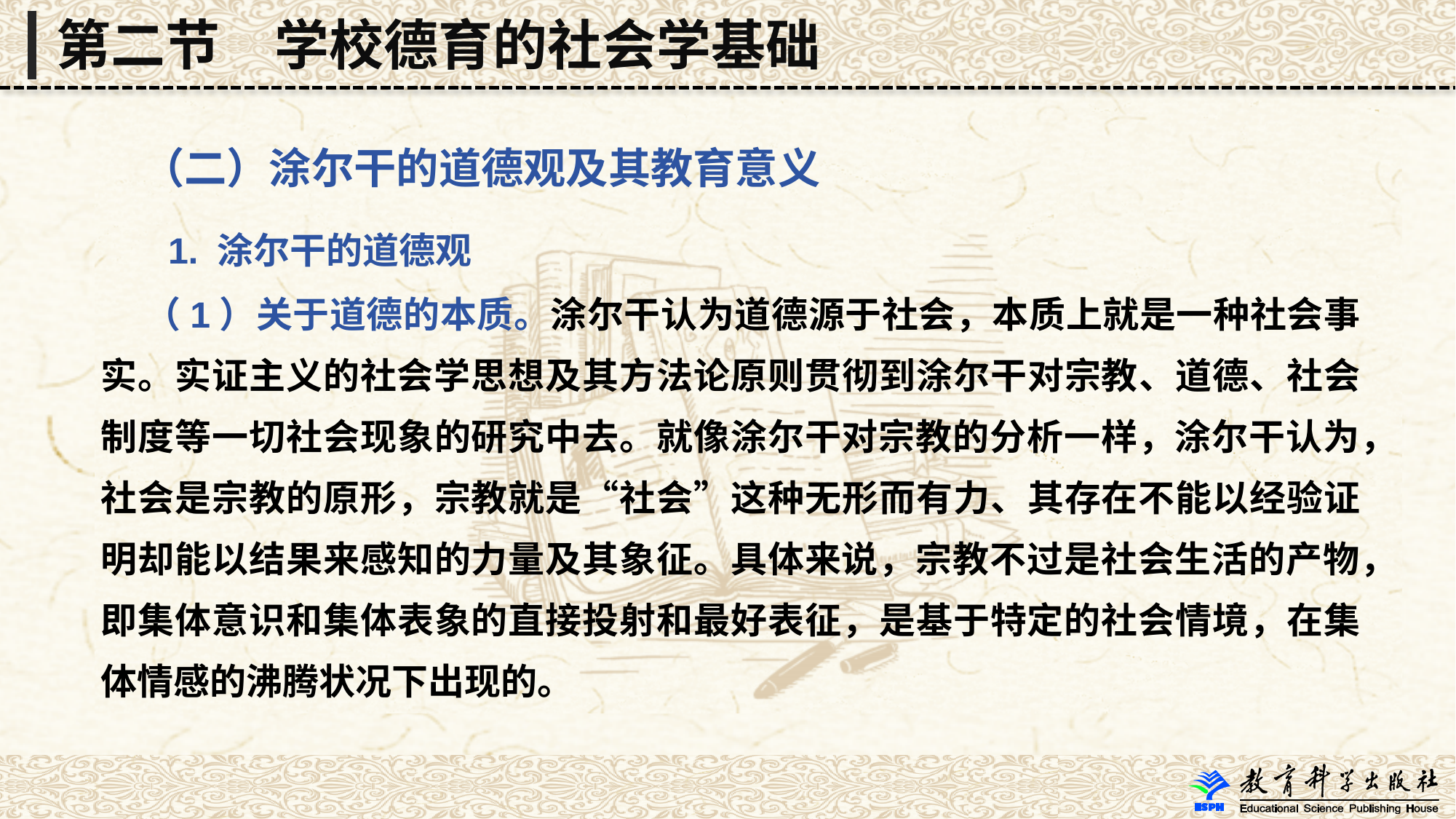

第二节　学校德育的社会学基础
    （二）涂尔干的道德观及其教育意义
     1. 涂尔干的道德观
    （1）关于道德的本质。涂尔干认为道德源于社会，本质上就是一种社会事实。实证主义的社会学思想及其方法论原则贯彻到涂尔干对宗教、道德、社会制度等一切社会现象的研究中去。就像涂尔干对宗教的分析一样，涂尔干认为，社会是宗教的原形，宗教就是“社会”这种无形而有力、其存在不能以经验证明却能以结果来感知的力量及其象征。具体来说，宗教不过是社会生活的产物，即集体意识和集体表象的直接投射和最好表征，是基于特定的社会情境，在集体情感的沸腾状况下出现的。